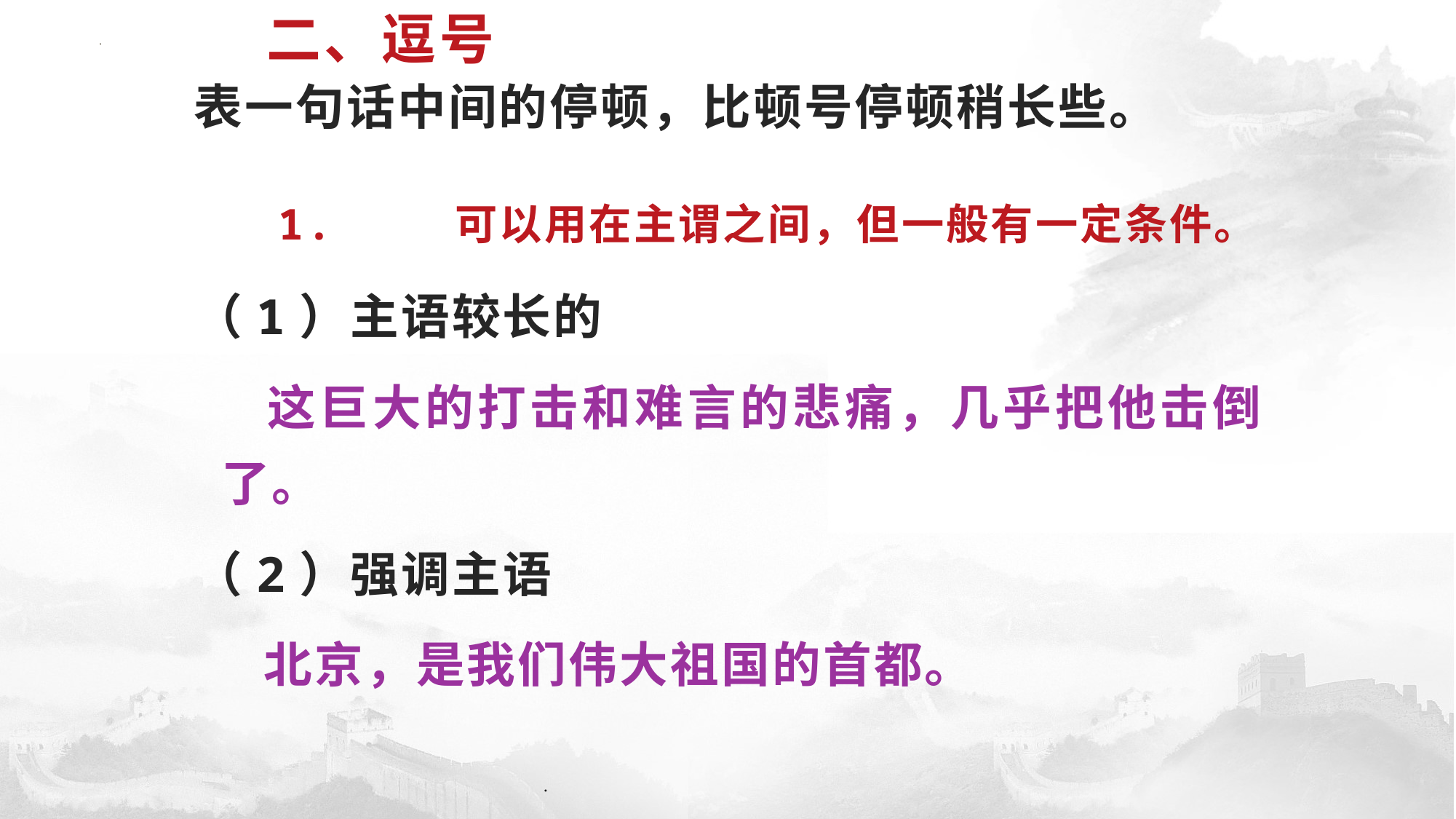

二、逗号
表一句话中间的停顿，比顿号停顿稍长些。
  1.    可以用在主谓之间，但一般有一定条件。
（1）主语较长的
    这巨大的打击和难言的悲痛，几乎把他击倒了。
（2）强调主语
     北京，是我们伟大祖国的首都。

.